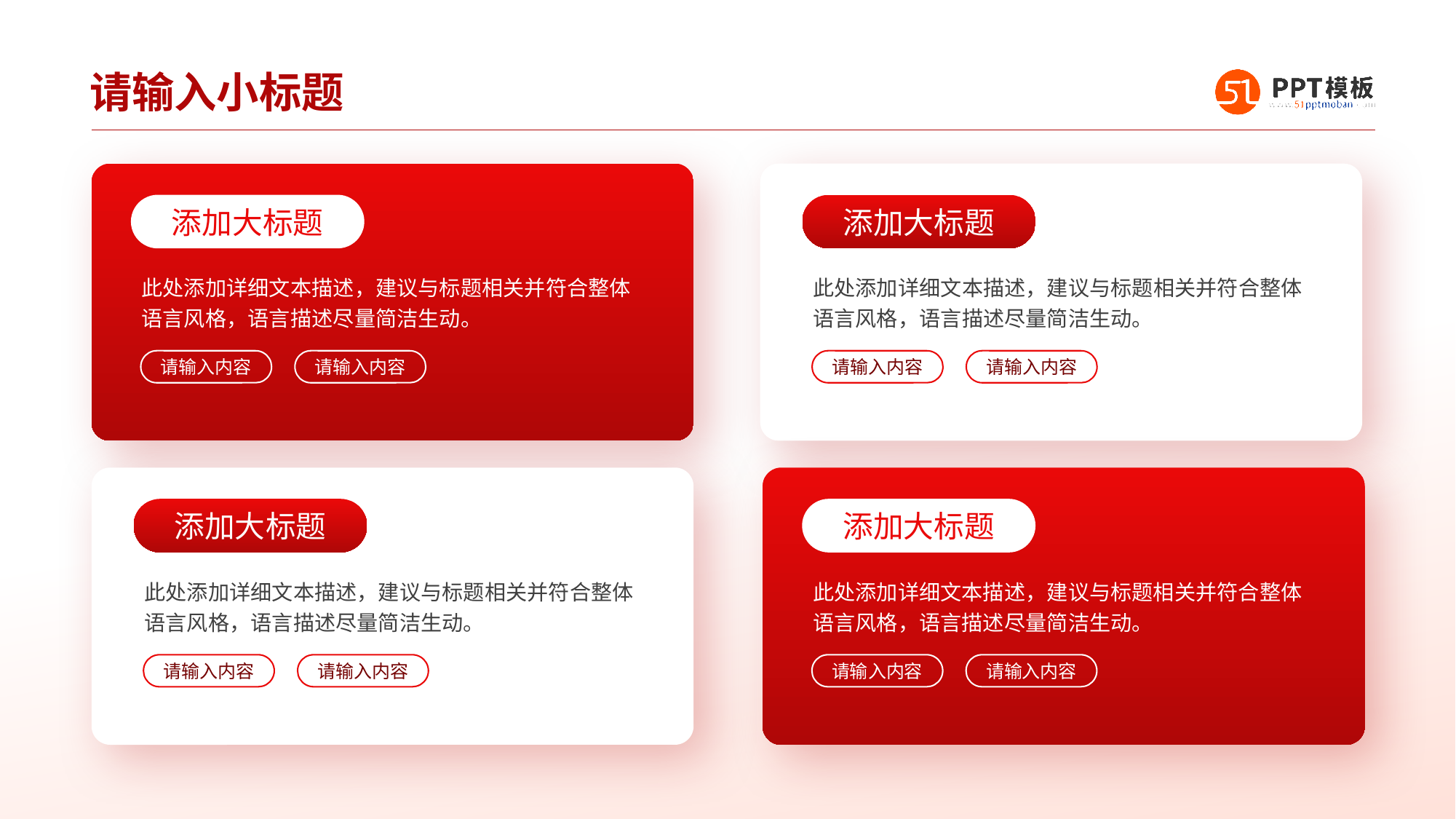

# 请输入小标题

添加大标题
此处添加详细文本描述，建议与标题相关并符合整体语言风格，语言描述尽量简洁生动。
请输入内容
请输入内容
添加大标题
此处添加详细文本描述，建议与标题相关并符合整体语言风格，语言描述尽量简洁生动。
请输入内容
请输入内容

添加大标题
此处添加详细文本描述，建议与标题相关并符合整体语言风格，语言描述尽量简洁生动。
请输入内容
请输入内容

添加大标题
此处添加详细文本描述，建议与标题相关并符合整体语言风格，语言描述尽量简洁生动。
请输入内容
请输入内容